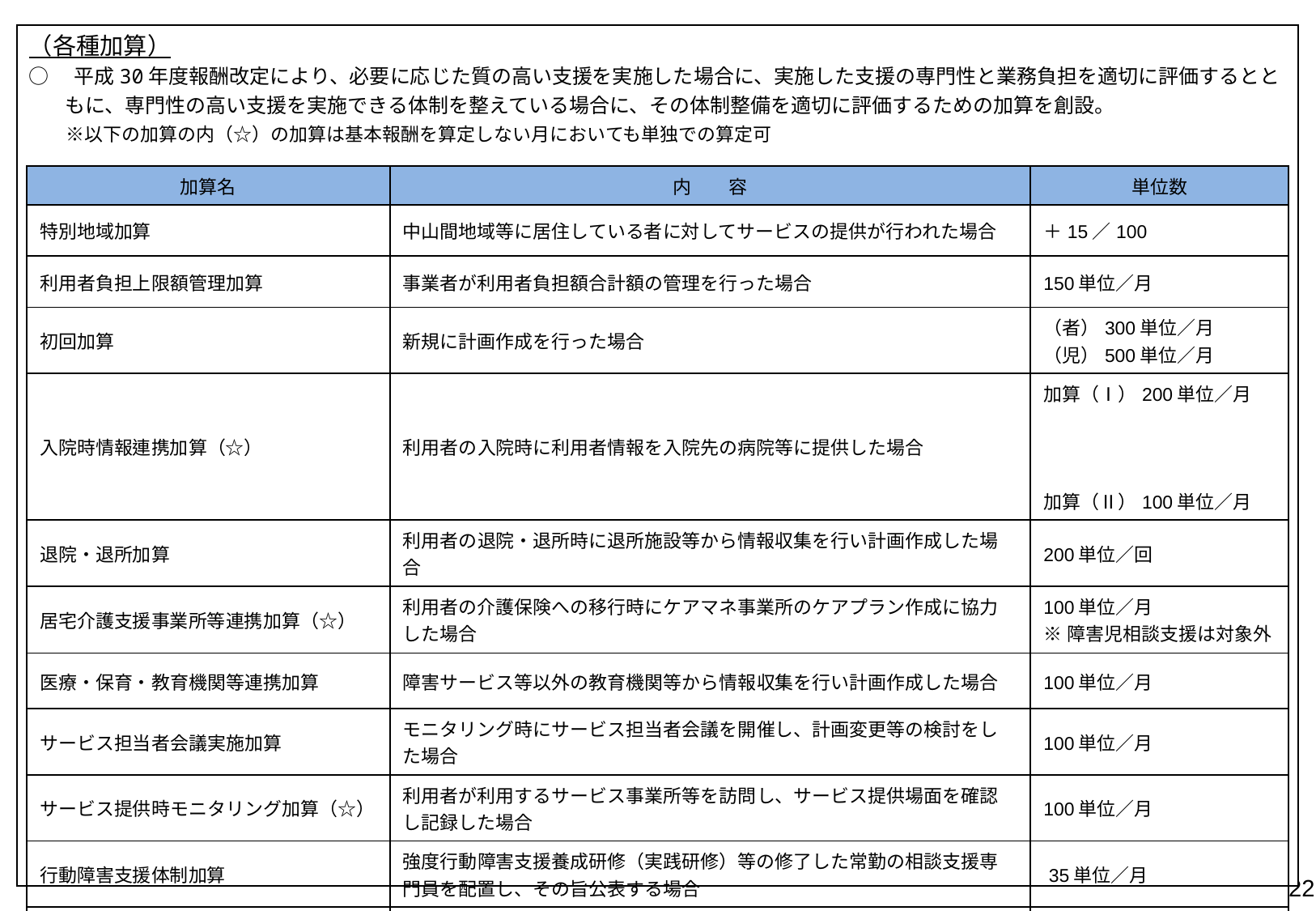

（各種加算）
○　平成30年度報酬改定により、必要に応じた質の高い支援を実施した場合に、実施した支援の専門性と業務負担を適切に評価するとともに、専門性の高い支援を実施できる体制を整えている場合に、その体制整備を適切に評価するための加算を創設。
　　※以下の加算の内（☆）の加算は基本報酬を算定しない月においても単独での算定可

| 加算名 | 内　　容 | 単位数 |
| --- | --- | --- |
| 特別地域加算 | 中山間地域等に居住している者に対してサービスの提供が行われた場合 | ＋15／100 |
| 利用者負担上限額管理加算 | 事業者が利用者負担額合計額の管理を行った場合 | 150単位／月 |
| 初回加算 | 新規に計画作成を行った場合 | （者）300単位／月 （児）500単位／月 |
| 入院時情報連携加算（☆） | 利用者の入院時に利用者情報を入院先の病院等に提供した場合 | 加算（Ⅰ）200単位／月　　　　　　　　　　　　　　　　　　　　　　　 加算（Ⅱ）100単位／月 |
| 退院・退所加算 | 利用者の退院・退所時に退所施設等から情報収集を行い計画作成した場合 | 200単位／回 |
| 居宅介護支援事業所等連携加算（☆） | 利用者の介護保険への移行時にケアマネ事業所のケアプラン作成に協力した場合 | 100単位／月 ※障害児相談支援は対象外 |
| 医療・保育・教育機関等連携加算 | 障害サービス等以外の教育機関等から情報収集を行い計画作成した場合 | 100単位／月 |
| サービス担当者会議実施加算 | モニタリング時にサービス担当者会議を開催し、計画変更等の検討をした場合 | 100単位／月 |
| サービス提供時モニタリング加算（☆） | 利用者が利用するサービス事業所等を訪問し、サービス提供場面を確認し記録した場合 | 100単位／月 |
| 行動障害支援体制加算 | 強度行動障害支援養成研修（実践研修）等の修了した常勤の相談支援専門員を配置し、その旨公表する場合 | 35単位／月 |
| 要医療児者支援体制加算 | 医療的ケア児等コーディネーター養成研修等の修了した常勤の相談支援専門員を配置し、その旨公表する場合 | 35単位／月 |
| 精神障害者支援体制加算 | 精神障害者支援の障害特性と支援技法を学ぶ研修等の修了した常勤の相談支援専門員を配置し、その旨公表する場合 | 35単位／月 |
22